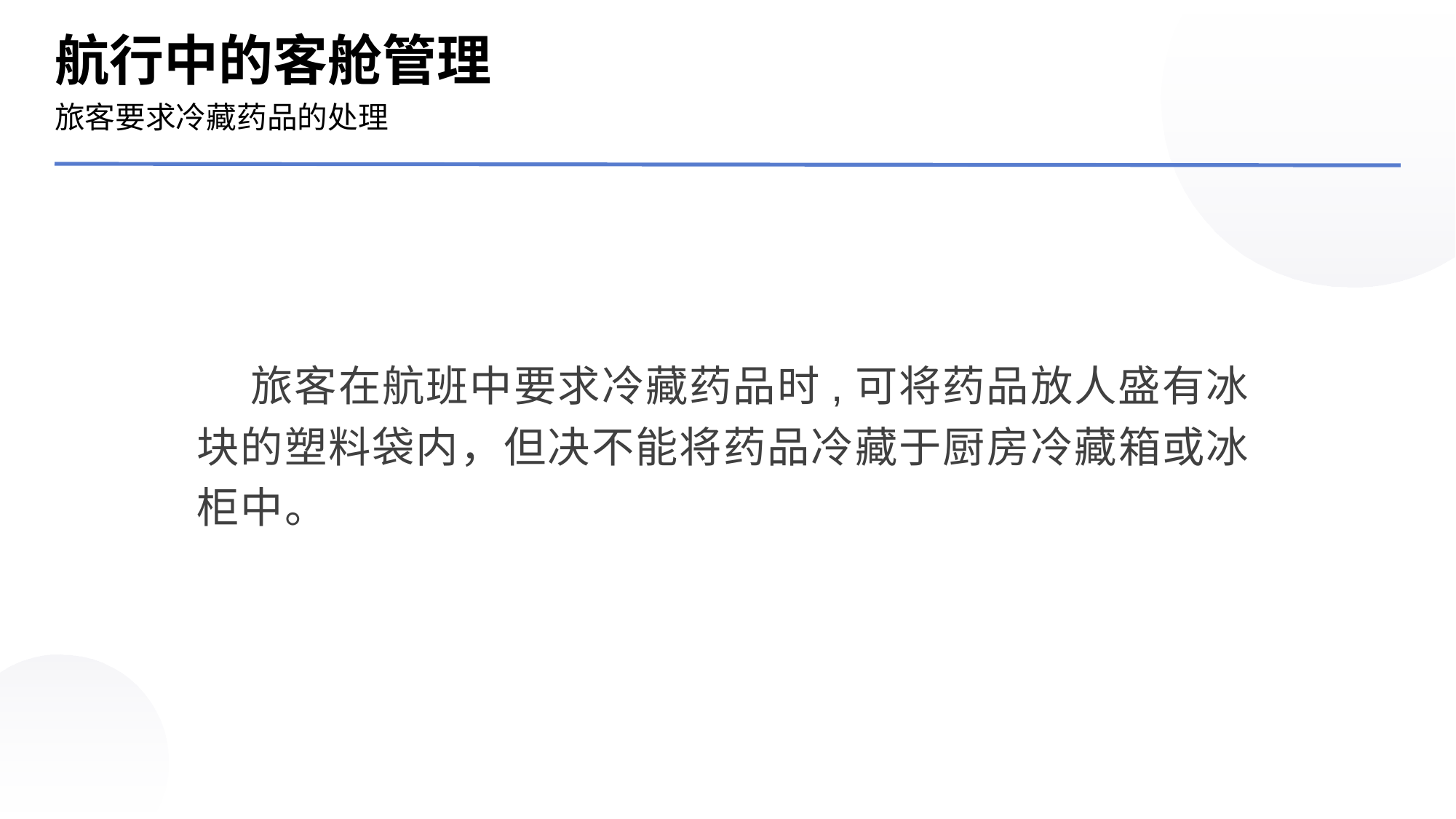

航行中的客舱管理
旅客要求冷藏药品的处理
    旅客在航班中要求冷藏药品时,可将药品放人盛有冰块的塑料袋内，但决不能将药品冷藏于厨房冷藏箱或冰柜中。